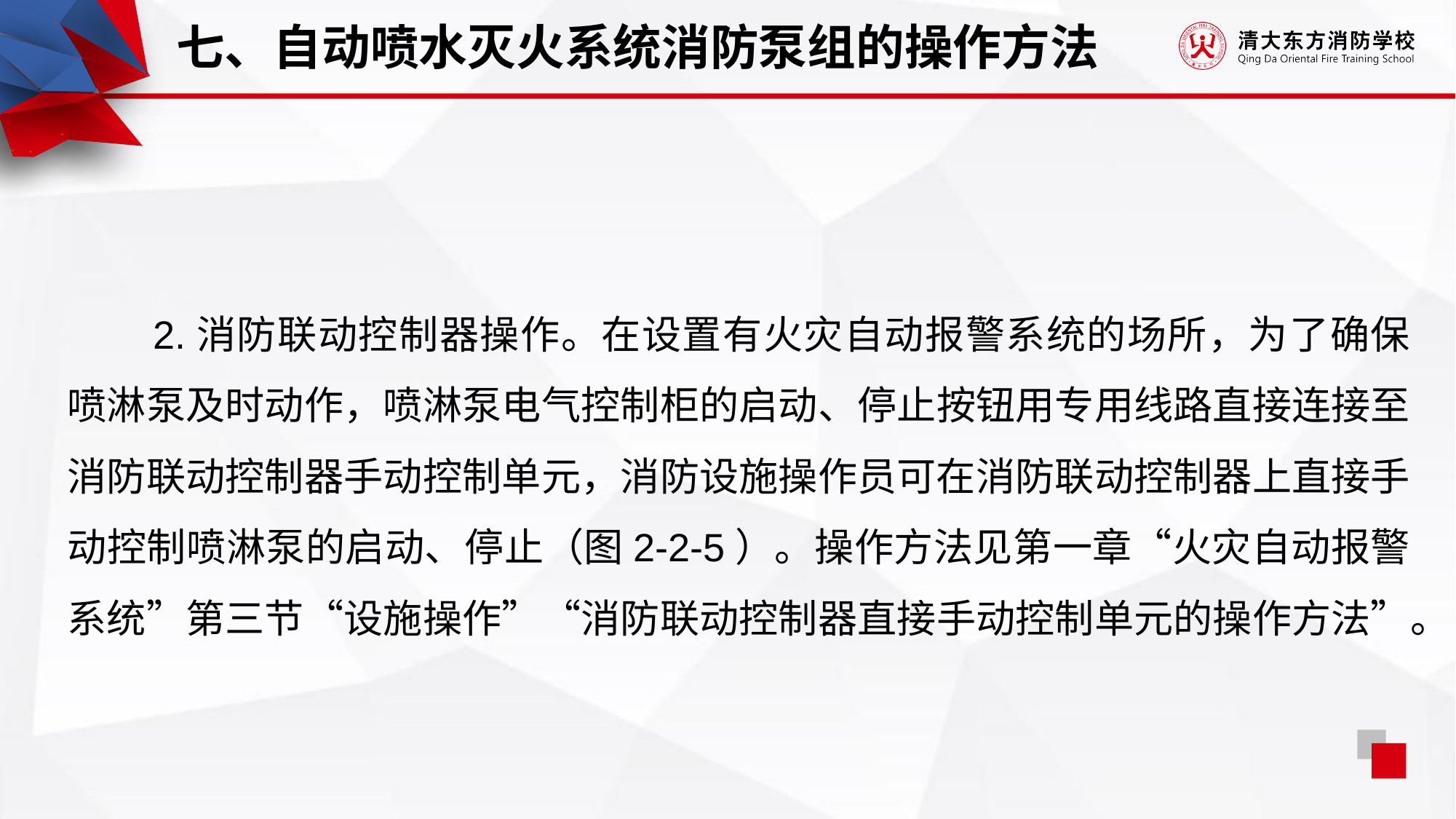

七、自动喷水灭火系统消防泵组的操作方法

2.消防联动控制器操作。在设置有火灾自动报警系统的场所，为了确保喷淋泵及时动作，喷淋泵电气控制柜的启动、停止按钮用专用线路直接连接至消防联动控制器手动控制单元，消防设施操作员可在消防联动控制器上直接手动控制喷淋泵的启动、停止（图2-2-5）。操作方法见第一章“火灾自动报警系统”第三节“设施操作”“消防联动控制器直接手动控制单元的操作方法”。